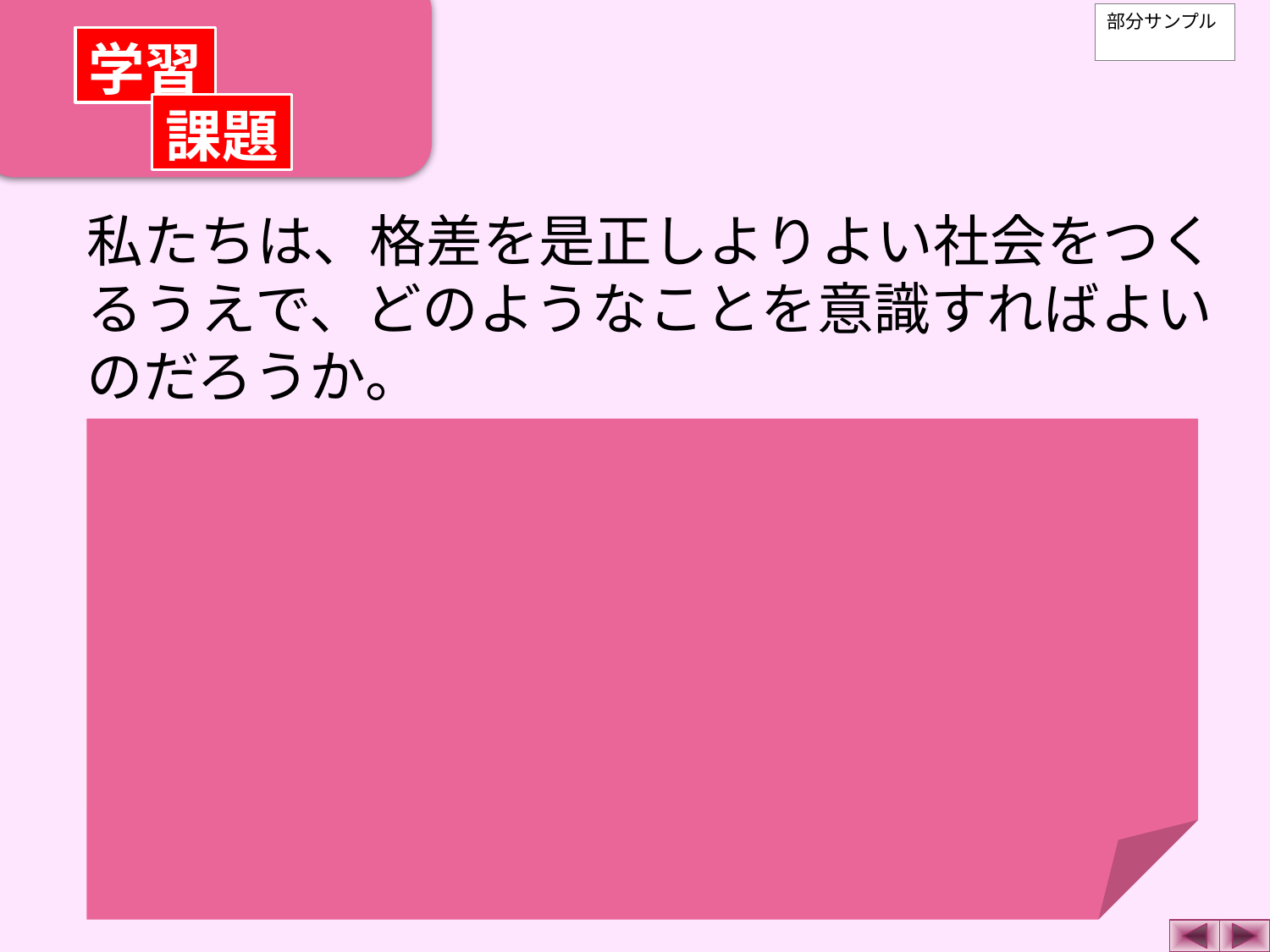

部分サンプル
学習
課題
私たちは、格差を是正しよりよい社会をつくるうえで、どのようなことを意識すればよいのだろうか。

（例）社会の格差を是正するには、すべての人が適切な機会や支援を受けられるしくみが必要である。例えば、障がいのある人や経済的に厳しい環境にある人が、自分の能力を発揮できるような教育や福祉の制度を整えることが大切だ。また、多様な立場の人々が意見を交わし、互いの状況を理解することで、公正な社会のあり方を考え続けることが求められる。